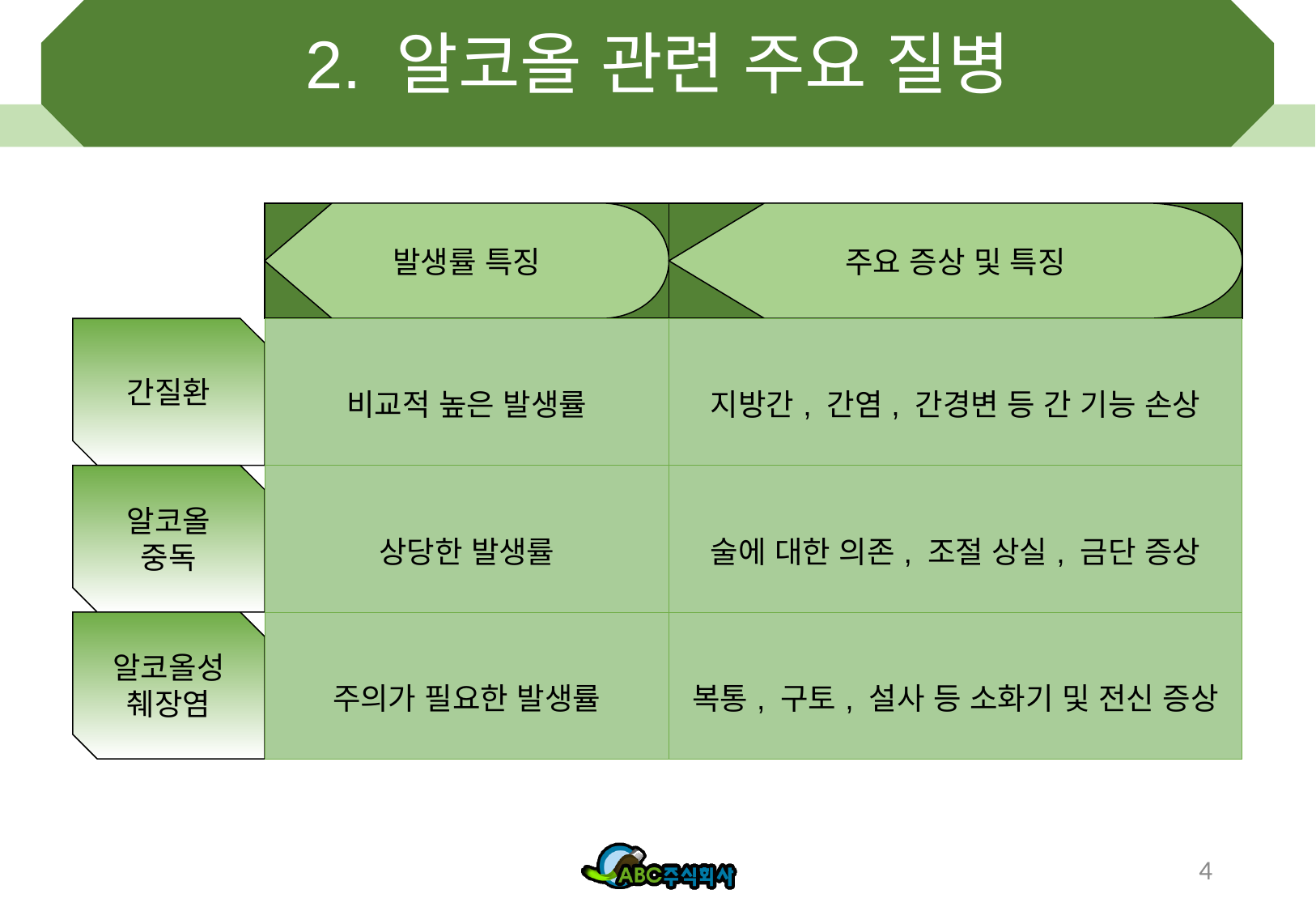

# 2. 알코올 관련 주요 질병

발생률 특징

주요 증상 및 특징
간질환
| 비교적 높은 발생률 | 지방간, 간염, 간경변 등 간 기능 손상 |
| --- | --- |
| 상당한 발생률 | 술에 대한 의존, 조절 상실, 금단 증상 |
| 주의가 필요한 발생률 | 복통, 구토, 설사 등 소화기 및 전신 증상 |
알코올 중독
알코올성 췌장염
4